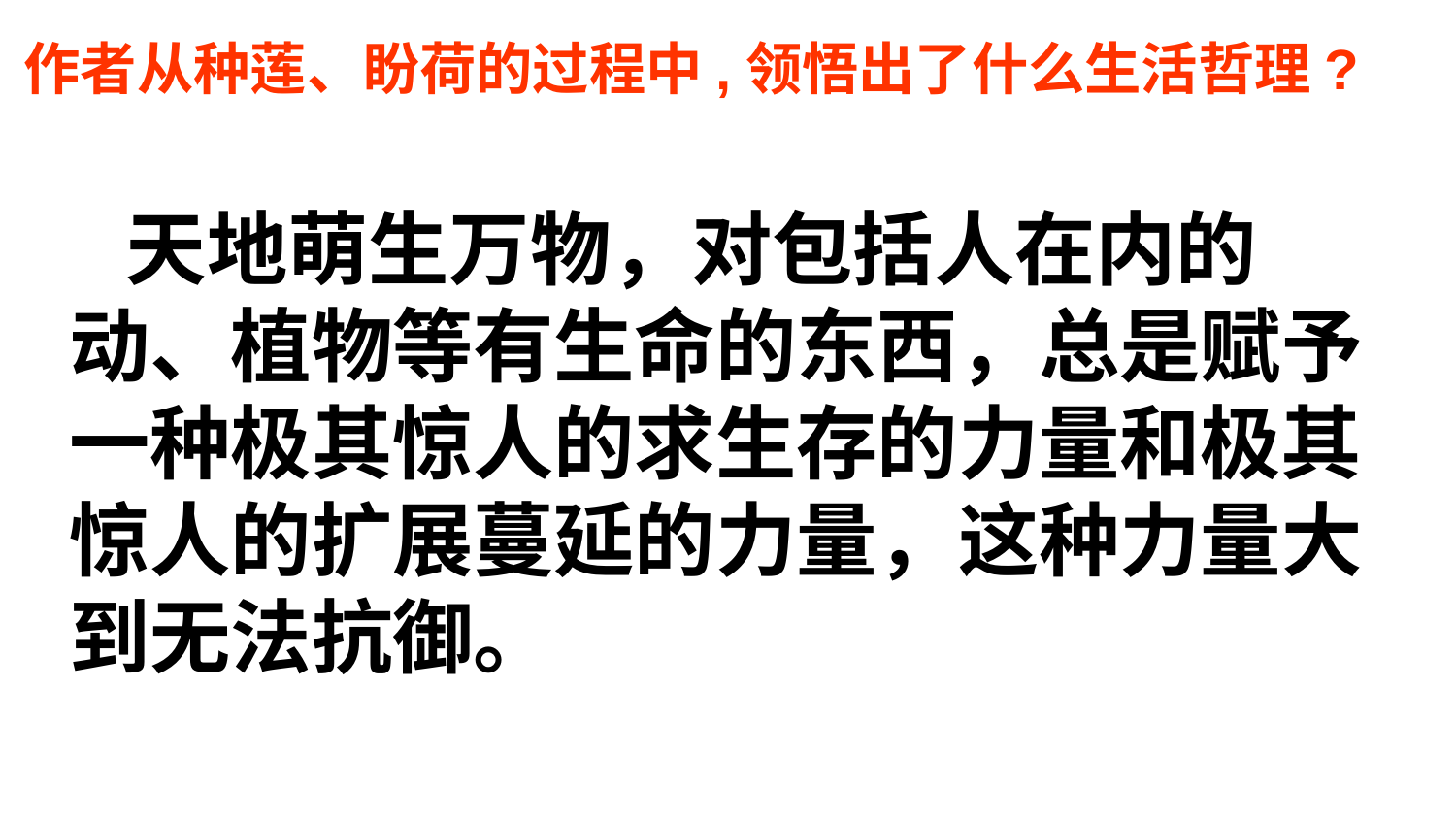

# 作者从种莲、盼荷的过程中,领悟出了什么生活哲理?
     天地萌生万物，对包括人在内的动、植物等有生命的东西，总是赋予一种极其惊人的求生存的力量和极其惊人的扩展蔓延的力量，这种力量大到无法抗御。